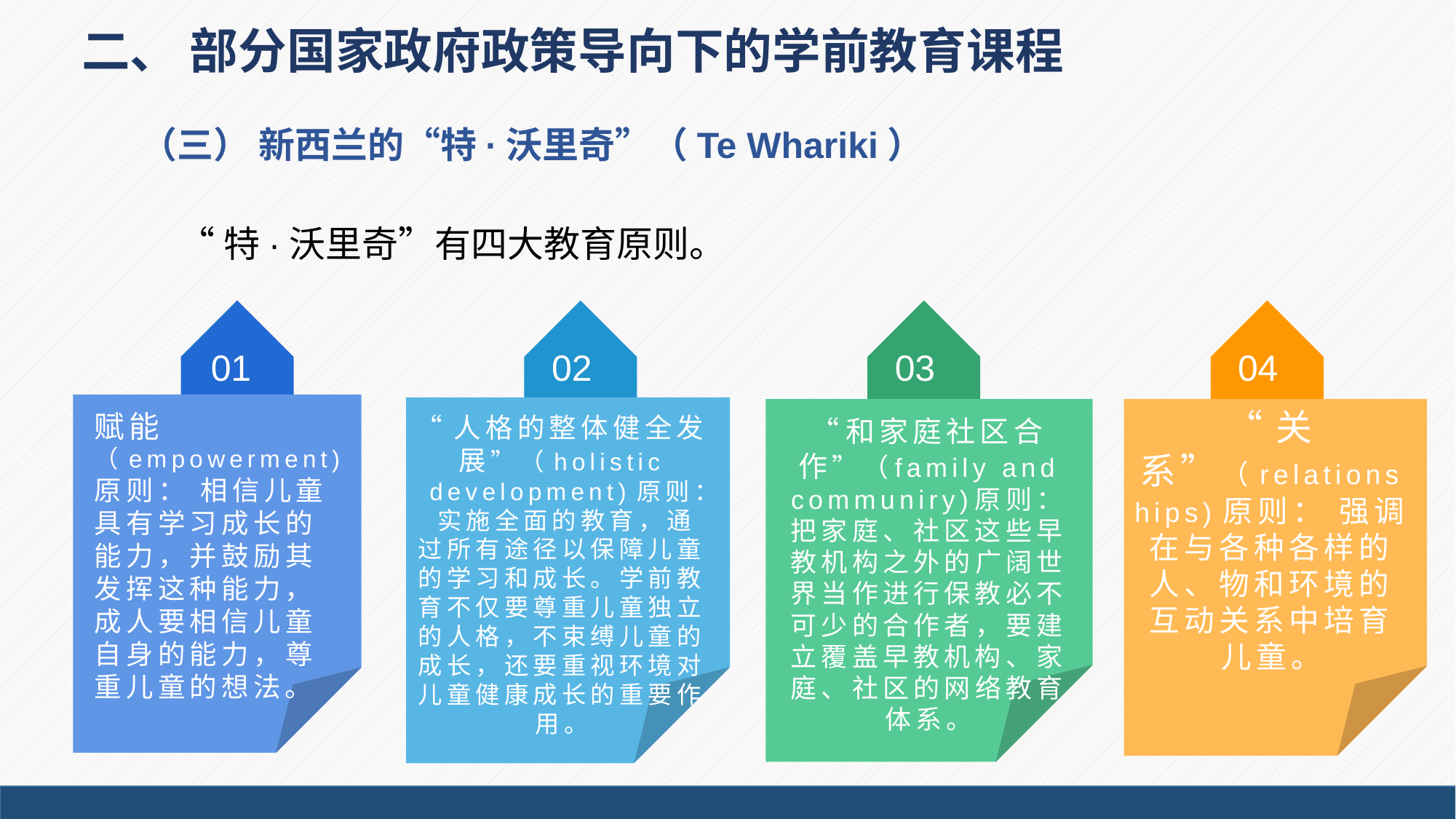

二、 部分国家政府政策导向下的学前教育课程
（三） 新西兰的“特·沃里奇”（Te Whariki）
“特·沃里奇”有四大教育原则。

01
02
03
04

“关系”（relationships)原则： 强调在与各种各样的人、物和环境的互动关系中培育儿童。
赋能（empowerment)原则： 相信儿童具有学习成长的能力，并鼓励其发挥这种能力，成人要相信儿童自身的能力，尊重儿童的想法。
“人格的整体健全发展”（holistic development)原则： 实施全面的教育，通过所有途径以保障儿童的学习和成长。学前教育不仅要尊重儿童独立的人格，不束缚儿童的成长，还要重视环境对儿童健康成长的重要作用。
“和家庭社区合作”（family and communiry)原则： 把家庭、社区这些早教机构之外的广阔世界当作进行保教必不可少的合作者，要建立覆盖早教机构、家庭、社区的网络教育体系。